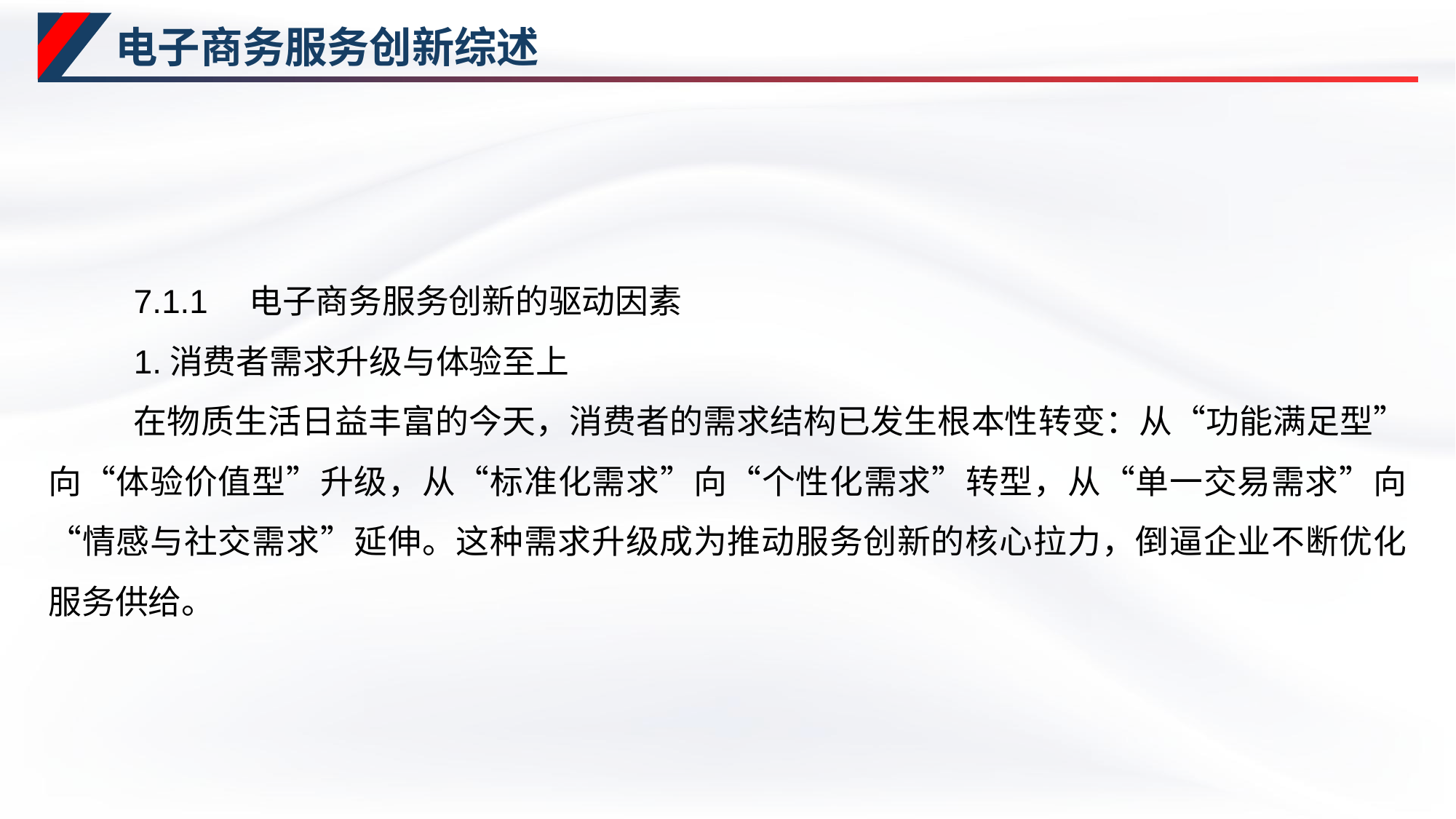

# 电子商务服务创新综述
7.1.1　电子商务服务创新的驱动因素
1.消费者需求升级与体验至上
在物质生活日益丰富的今天，消费者的需求结构已发生根本性转变：从“功能满足型”向“体验价值型”升级，从“标准化需求”向“个性化需求”转型，从“单一交易需求”向“情感与社交需求”延伸。这种需求升级成为推动服务创新的核心拉力，倒逼企业不断优化服务供给。